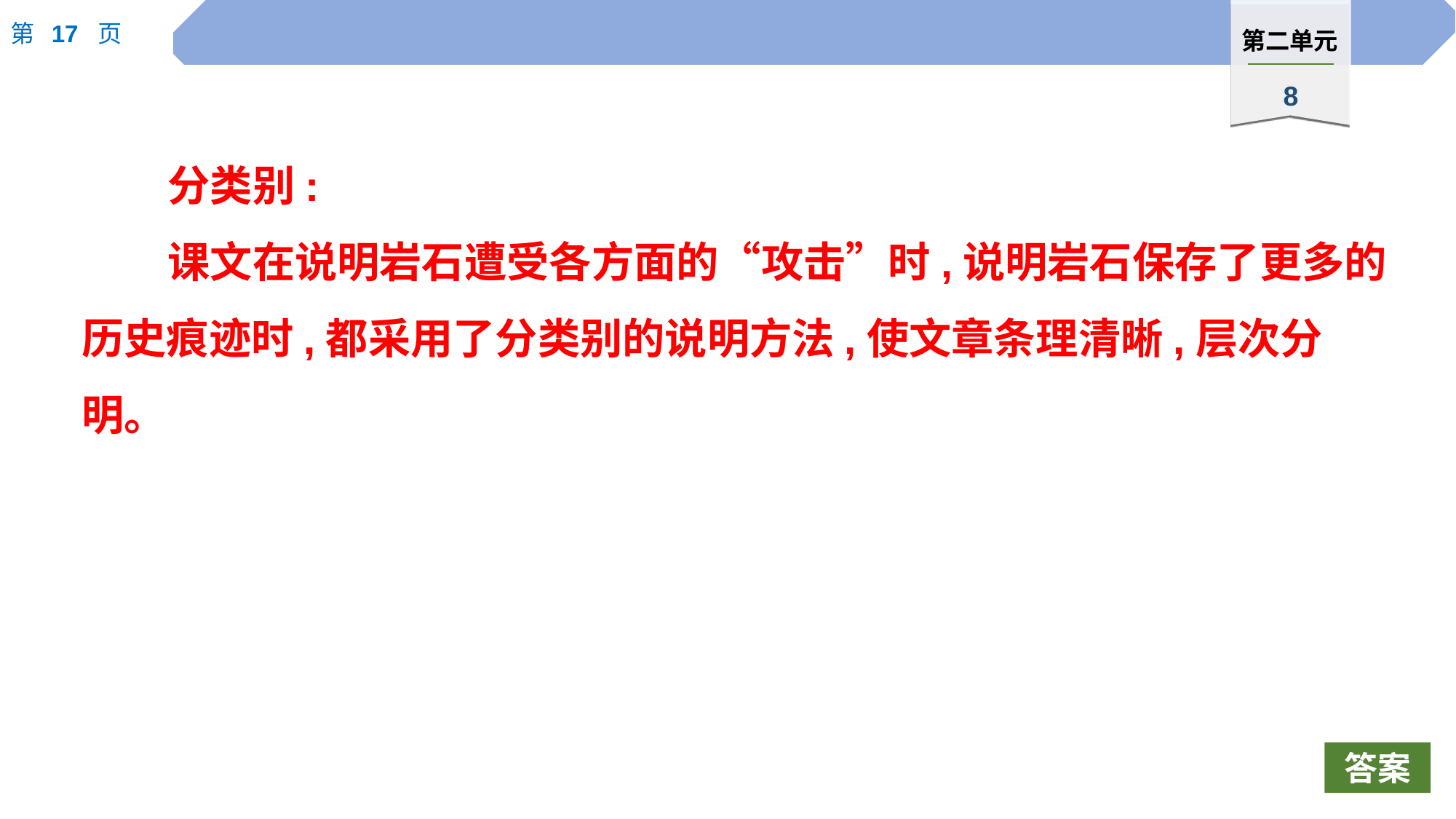

分类别:
课文在说明岩石遭受各方面的“攻击”时,说明岩石保存了更多的历史痕迹时,都采用了分类别的说明方法,使文章条理清晰,层次分明。

答案